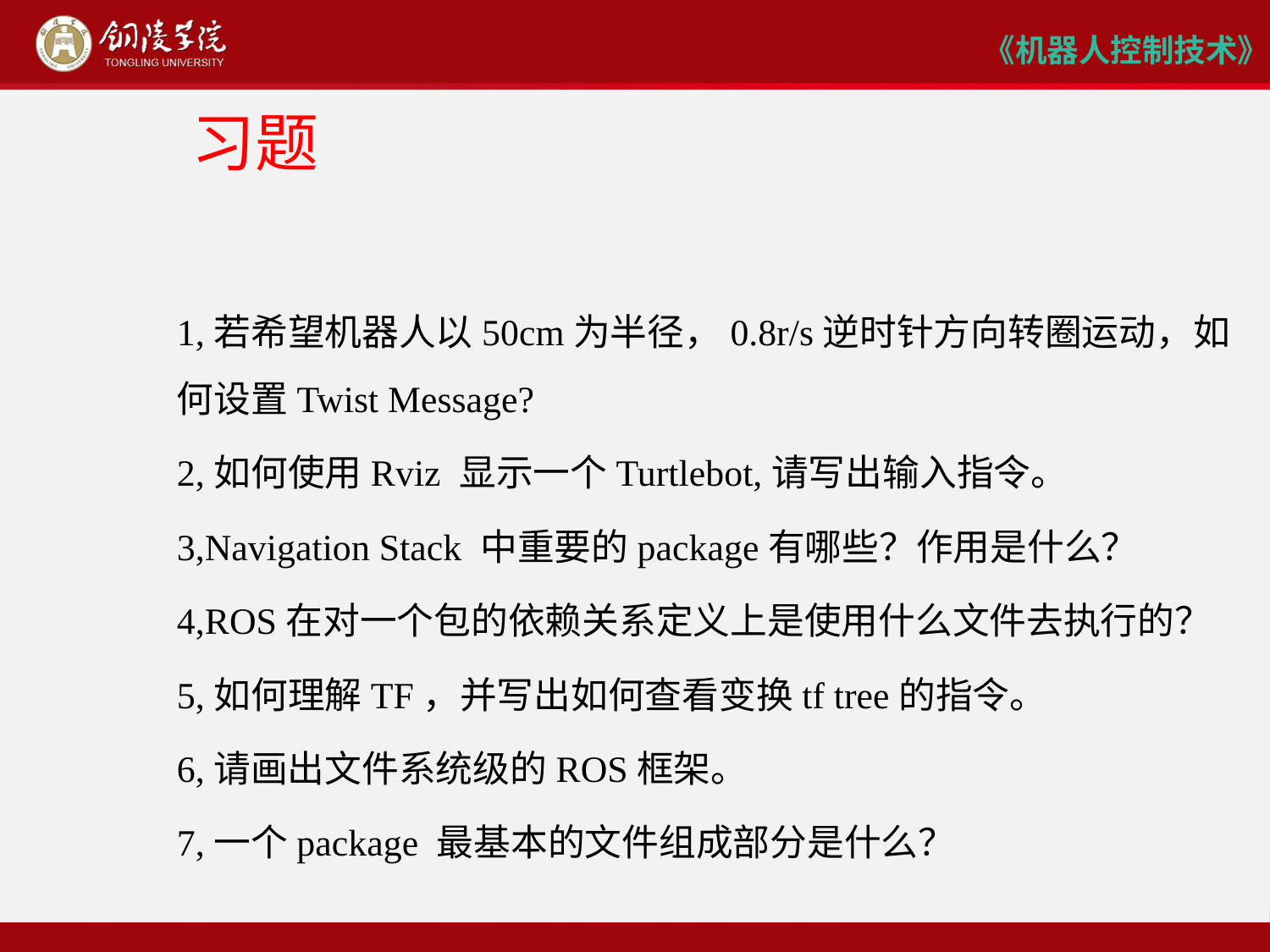

# 习题
1,若希望机器人以50cm为半径，0.8r/s逆时针方向转圈运动，如何设置Twist Message?
2,如何使用Rviz 显示一个Turtlebot,请写出输入指令。
3,Navigation Stack 中重要的package有哪些？作用是什么？
4,ROS在对一个包的依赖关系定义上是使用什么文件去执行的？
5,如何理解TF，并写出如何查看变换tf tree的指令。
6,请画出文件系统级的ROS框架。
7,一个package 最基本的文件组成部分是什么？